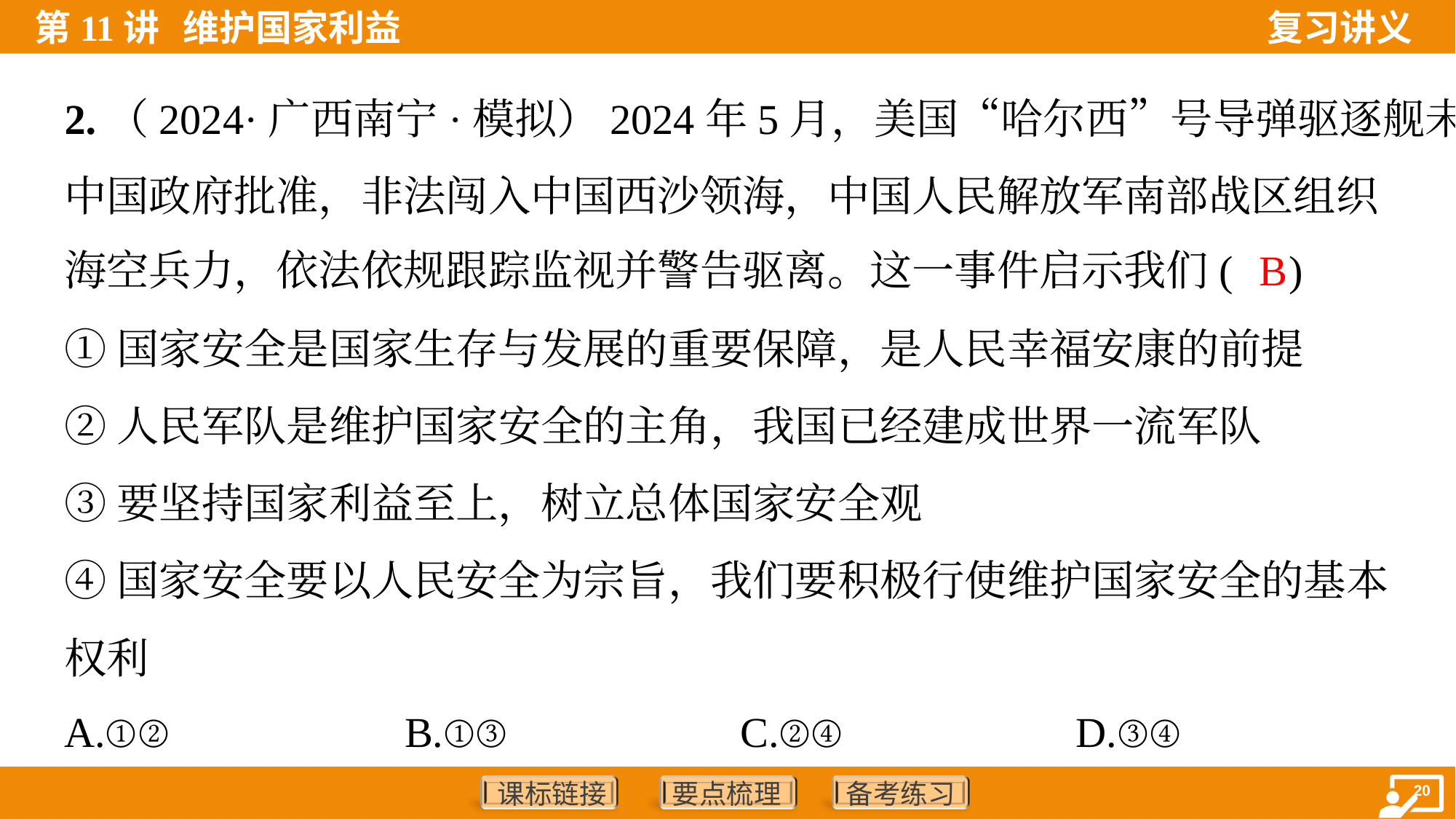

2.（2024·广西南宁·模拟）2024年5月，美国“哈尔西”号导弹驱逐舰未经
中国政府批准，非法闯入中国西沙领海，中国人民解放军南部战区组织
海空兵力，依法依规跟踪监视并警告驱离。这一事件启示我们(     )
B
①国家安全是国家生存与发展的重要保障，是人民幸福安康的前提
②人民军队是维护国家安全的主角，我国已经建成世界一流军队
③要坚持国家利益至上，树立总体国家安全观
④国家安全要以人民安全为宗旨，我们要积极行使维护国家安全的基本
权利
A.①②	B.①③	C.②④	D.③④